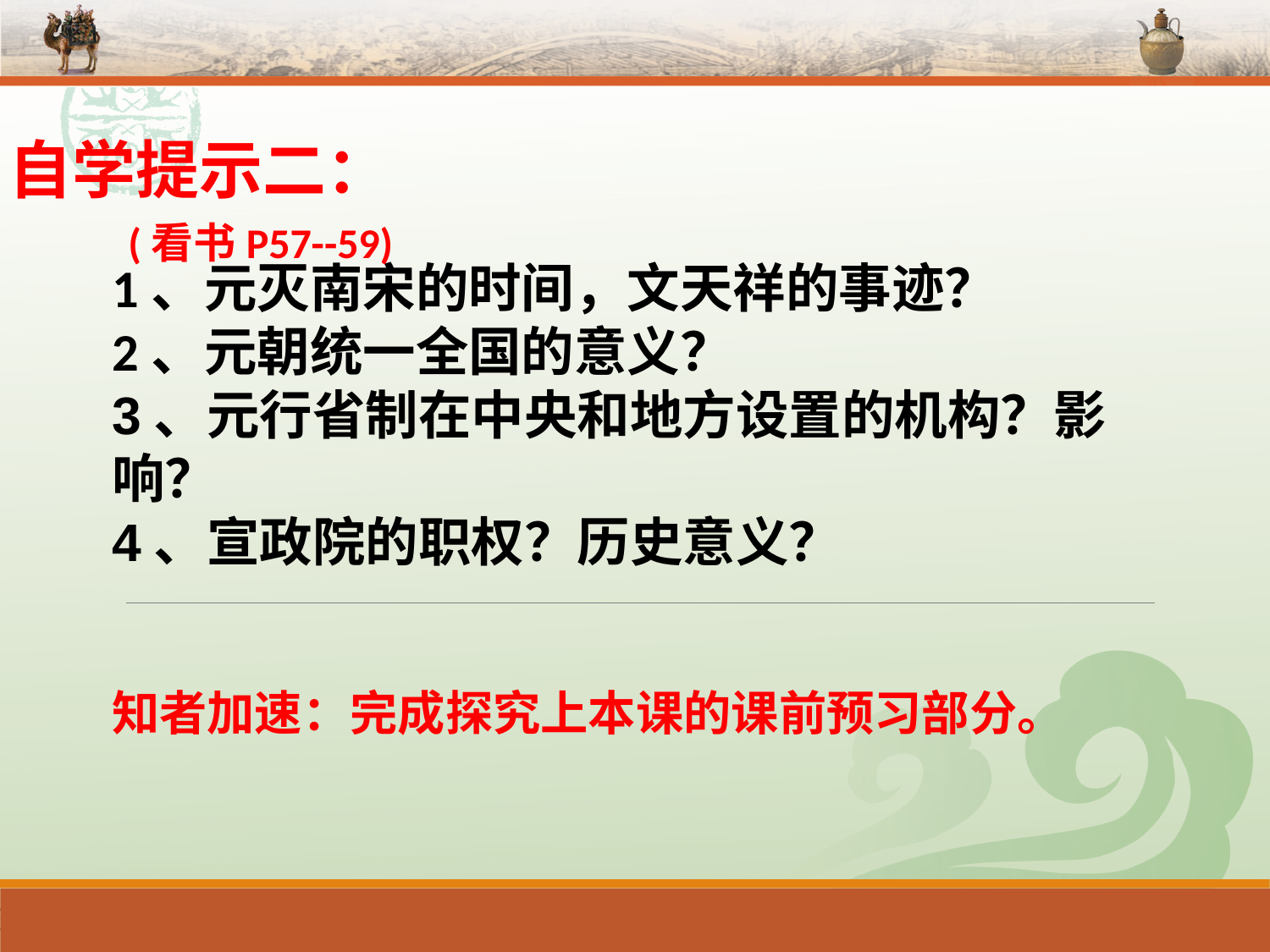

自学提示二：
(看书P57--59)
1、元灭南宋的时间，文天祥的事迹？
2、元朝统一全国的意义？
3、元行省制在中央和地方设置的机构？影响？
4、宣政院的职权？历史意义？

知者加速：完成探究上本课的课前预习部分。